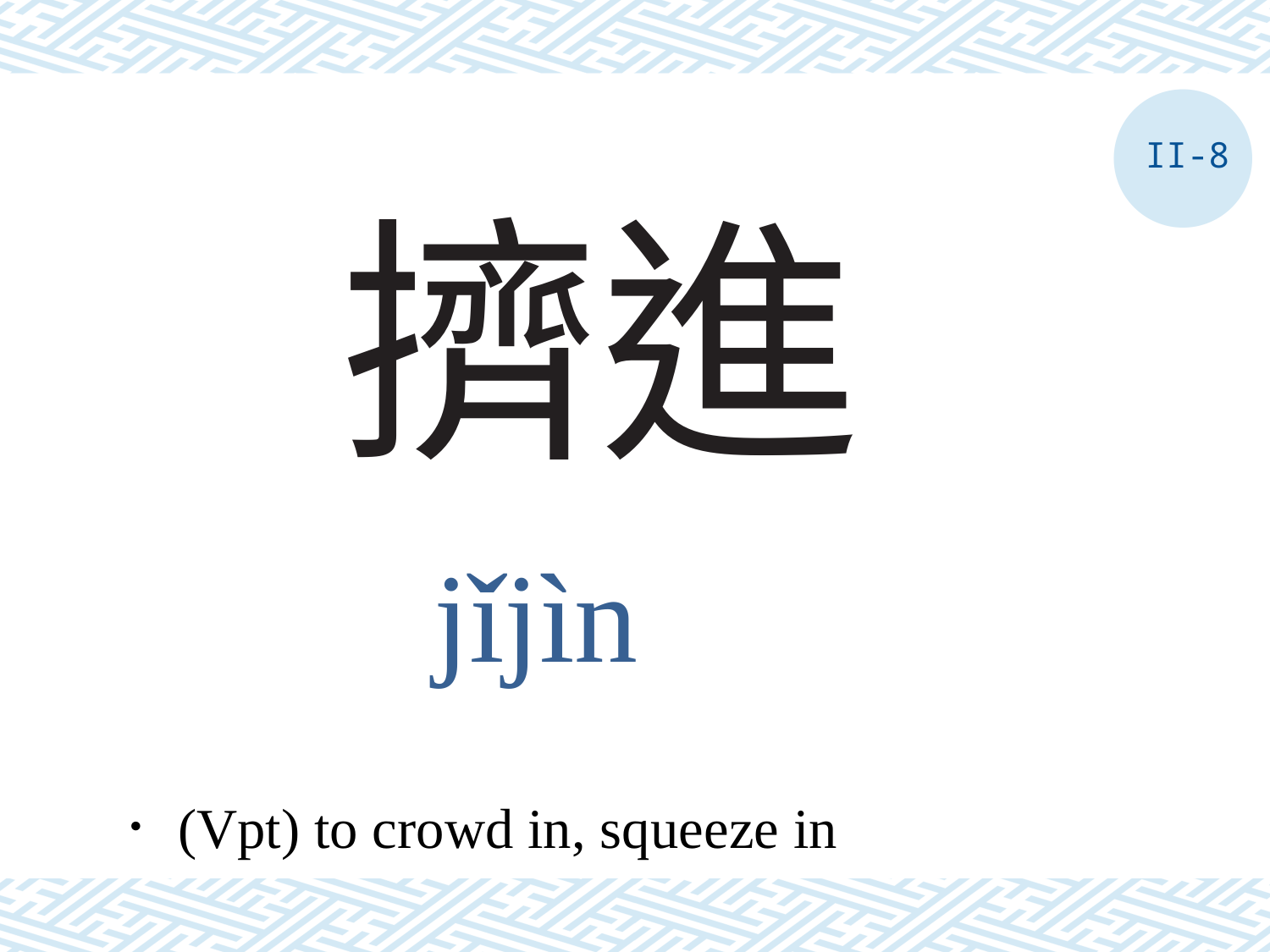

II-8

# 擠進
jǐjìn
．(Vpt) to crowd in, squeeze in